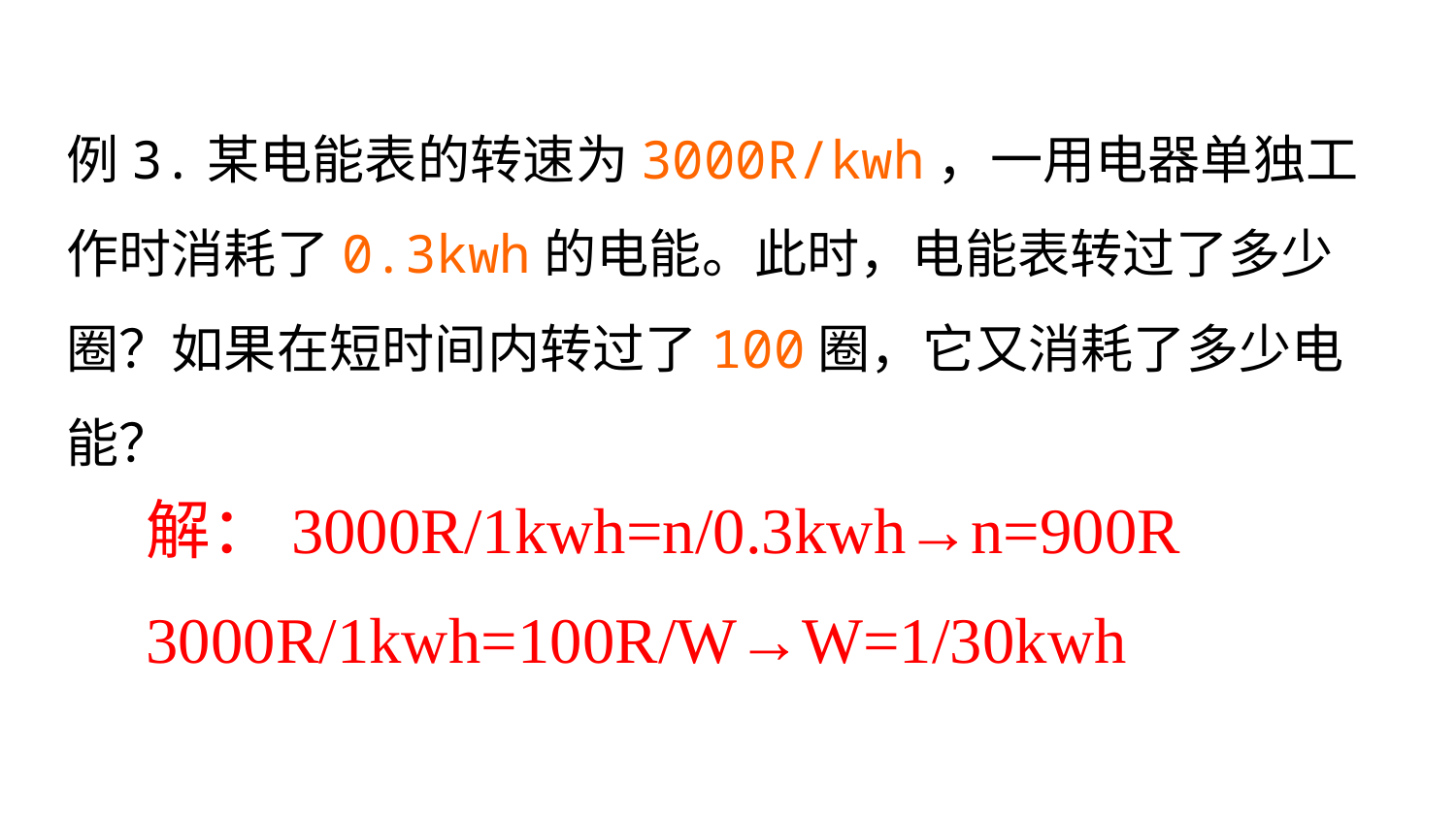

例3.某电能表的转速为3000R/kwh，一用电器单独工作时消耗了0.3kwh的电能。此时，电能表转过了多少圈？如果在短时间内转过了100圈，它又消耗了多少电能？
解：3000R/1kwh=n/0.3kwh→n=900R
3000R/1kwh=100R/W→W=1/30kwh